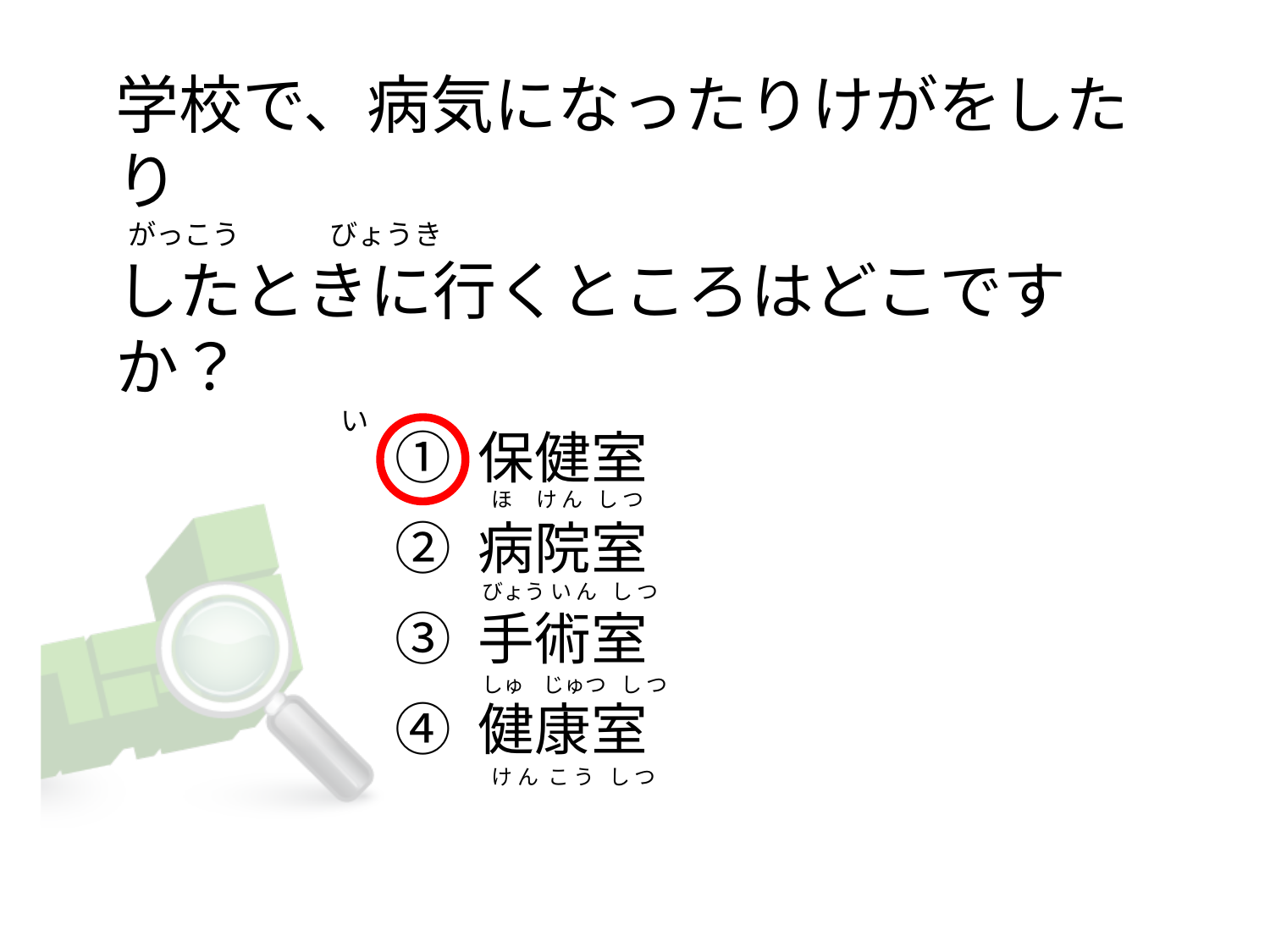

# 学校で、病気になったりけがをしたり   がっこう              びょうき したときに行くところはどこですか？                               　 い
① 保健室
② 病院室
③ 手術室
④ 健康室

   ほ     け ん   し つ
 びょう い ん   し つ
 しゅ    じゅつ   し つ
   け ん  こ う   し つ